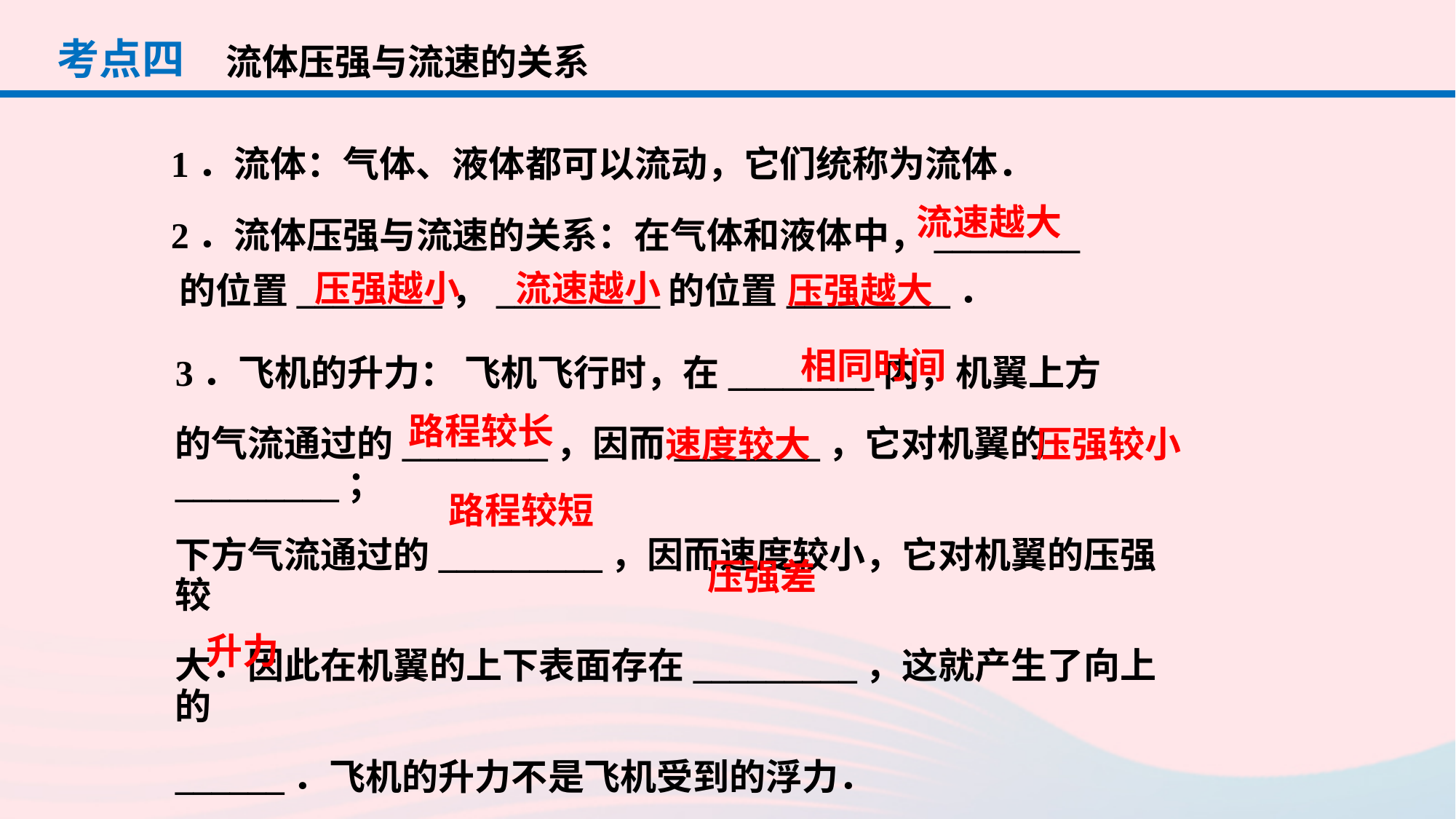

考点四
流体压强与流速的关系
1．流体：气体、液体都可以流动，它们统称为流体．

2．流体压强与流速的关系：在气体和液体中，________
流速越大
压强越大
的位置________，_________的位置_________．
压强越小
流速越小
相同时间
3．飞机的升力： 飞机飞行时，在________内，机翼上方

的气流通过的________，因而________，它对机翼的_________；

下方气流通过的_________，因而速度较小，它对机翼的压强较

大．因此在机翼的上下表面存在_________，这就产生了向上的

______．飞机的升力不是飞机受到的浮力．
路程较长
速度较大
压强较小
路程较短
压强差
升力